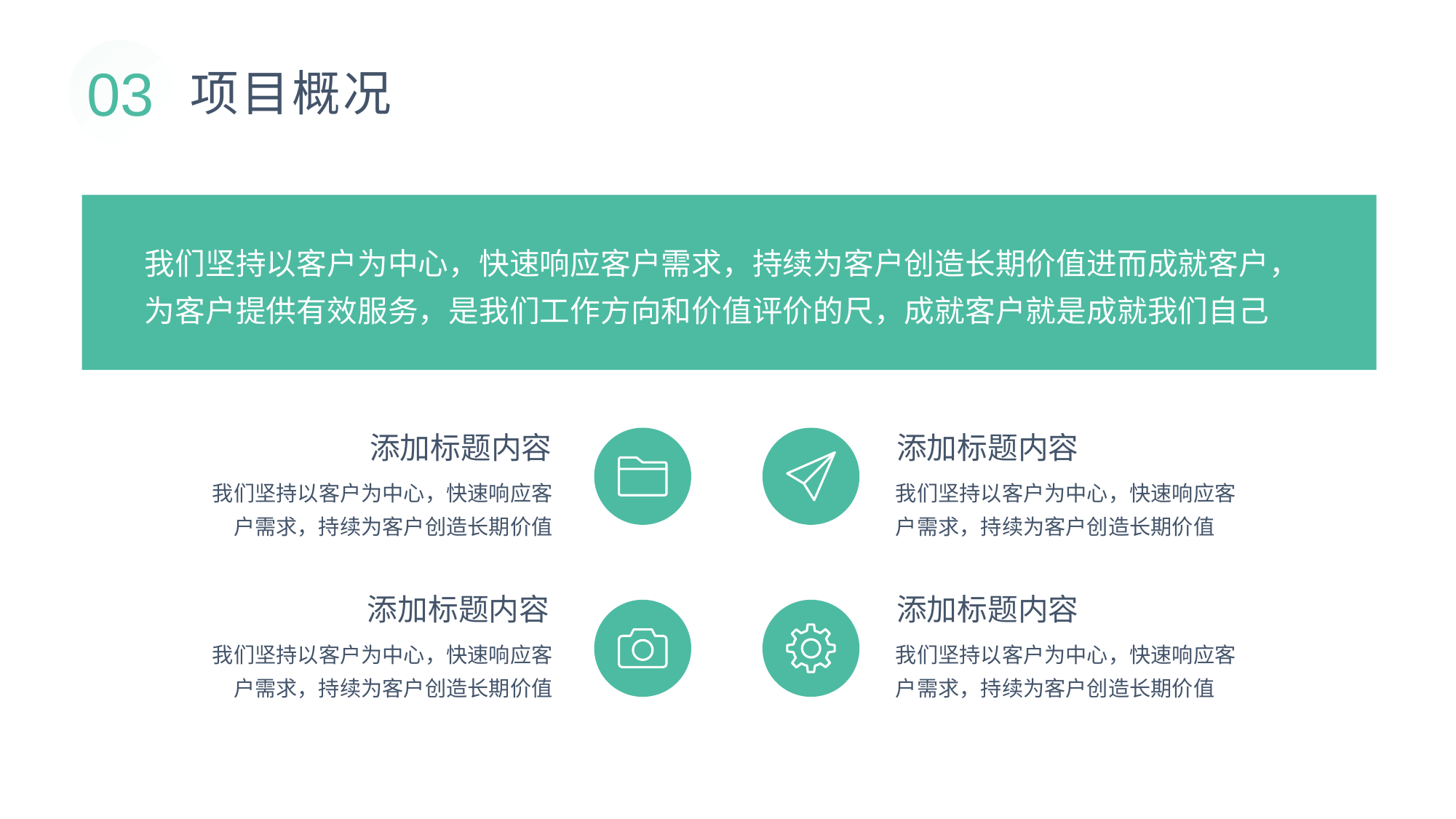

03
项目概况

我们坚持以客户为中心，快速响应客户需求，持续为客户创造长期价值进而成就客户，为客户提供有效服务，是我们工作方向和价值评价的尺，成就客户就是成就我们自己
添加标题内容
添加标题内容

我们坚持以客户为中心，快速响应客户需求，持续为客户创造长期价值
我们坚持以客户为中心，快速响应客户需求，持续为客户创造长期价值
添加标题内容
添加标题内容

我们坚持以客户为中心，快速响应客户需求，持续为客户创造长期价值
我们坚持以客户为中心，快速响应客户需求，持续为客户创造长期价值